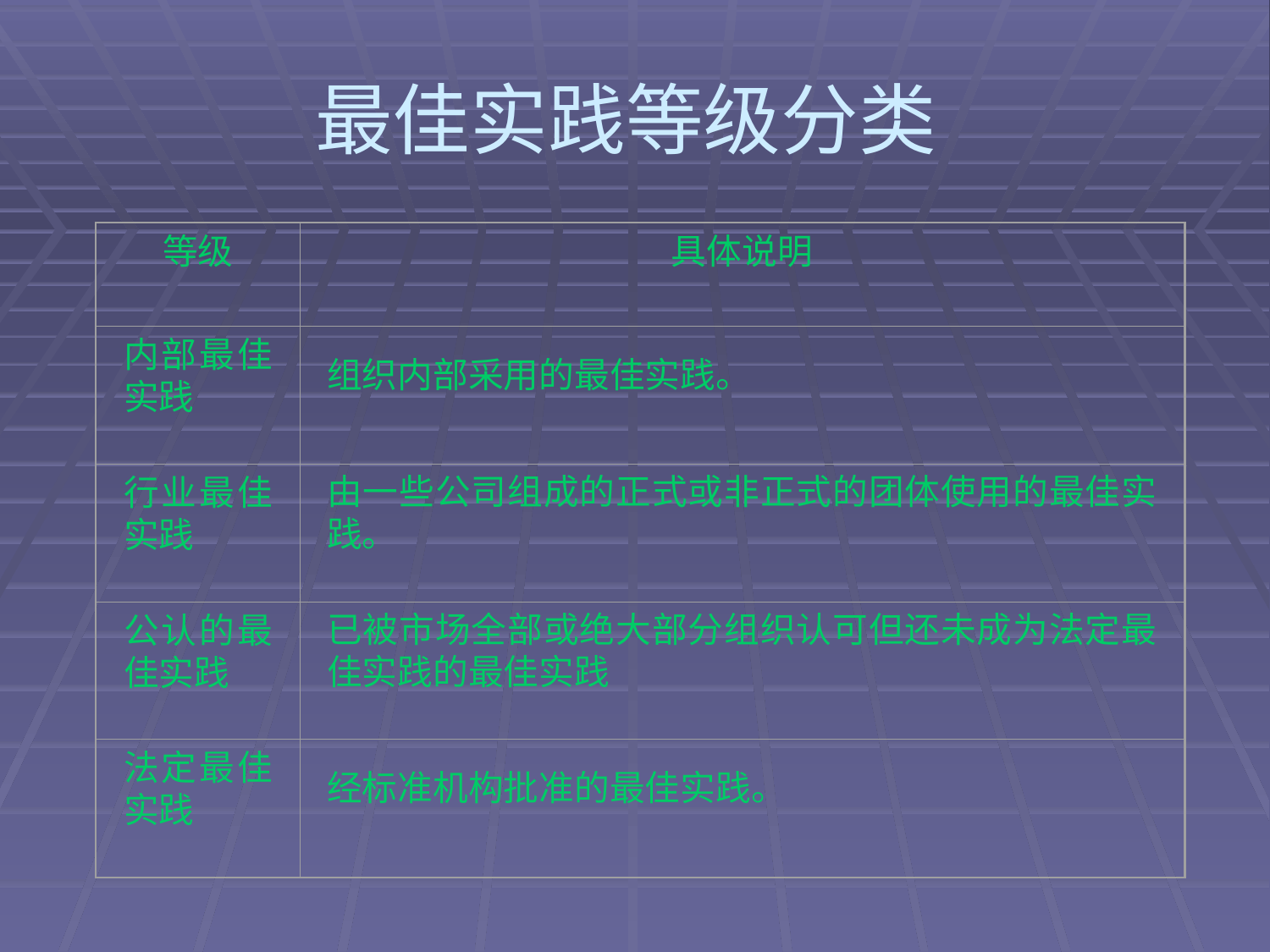

# 最佳实践等级分类

等级

具体说明

内部最佳实践

组织内部采用的最佳实践。

行业最佳实践

由一些公司组成的正式或非正式的团体使用的最佳实践。

公认的最佳实践

已被市场全部或绝大部分组织认可但还未成为法定最佳实践的最佳实践

法定最佳实践

经标准机构批准的最佳实践。